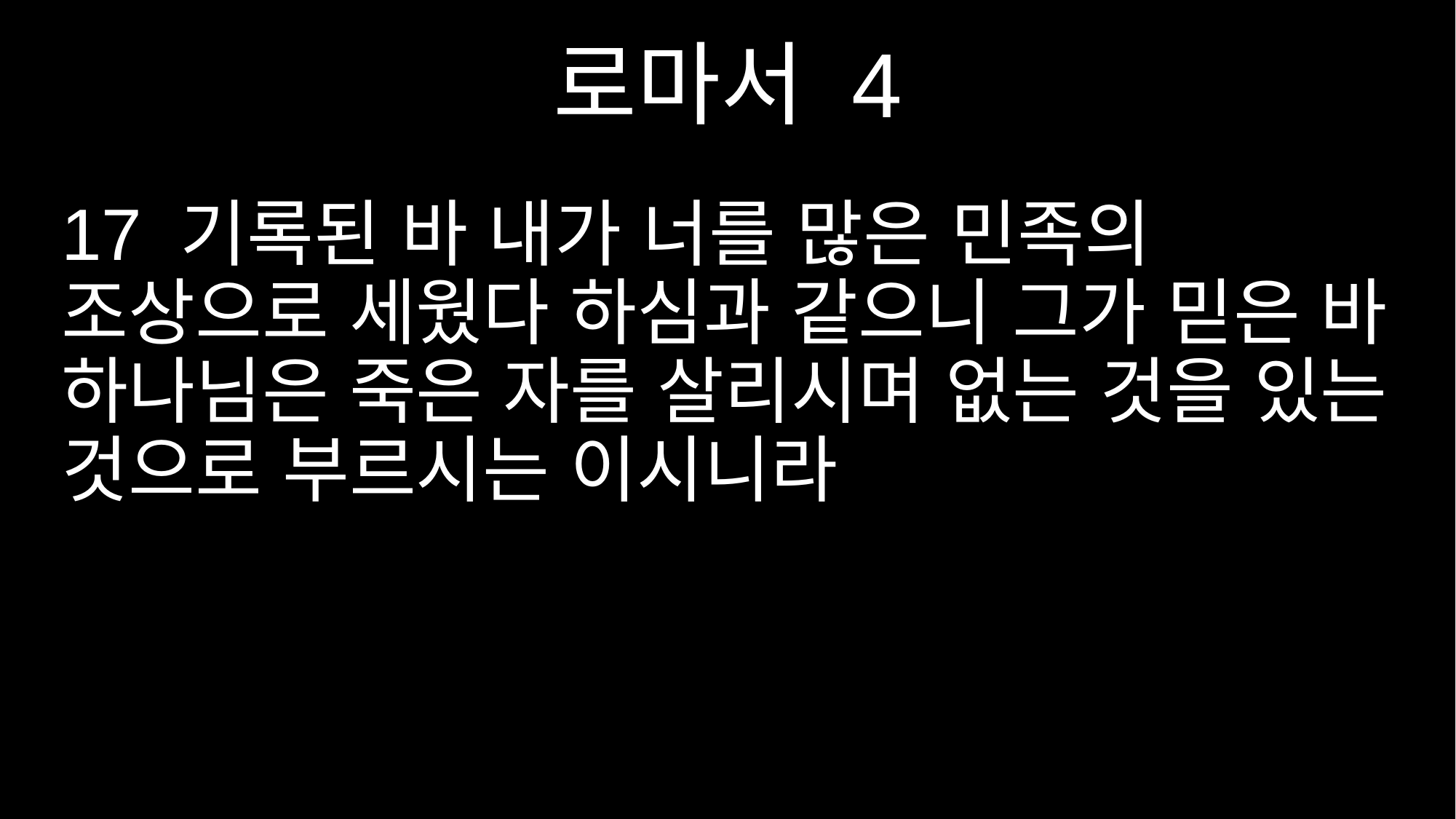

로마서 4
17 기록된 바 내가 너를 많은 민족의 조상으로 세웠다 하심과 같으니 그가 믿은 바 하나님은 죽은 자를 살리시며 없는 것을 있는 것으로 부르시는 이시니라